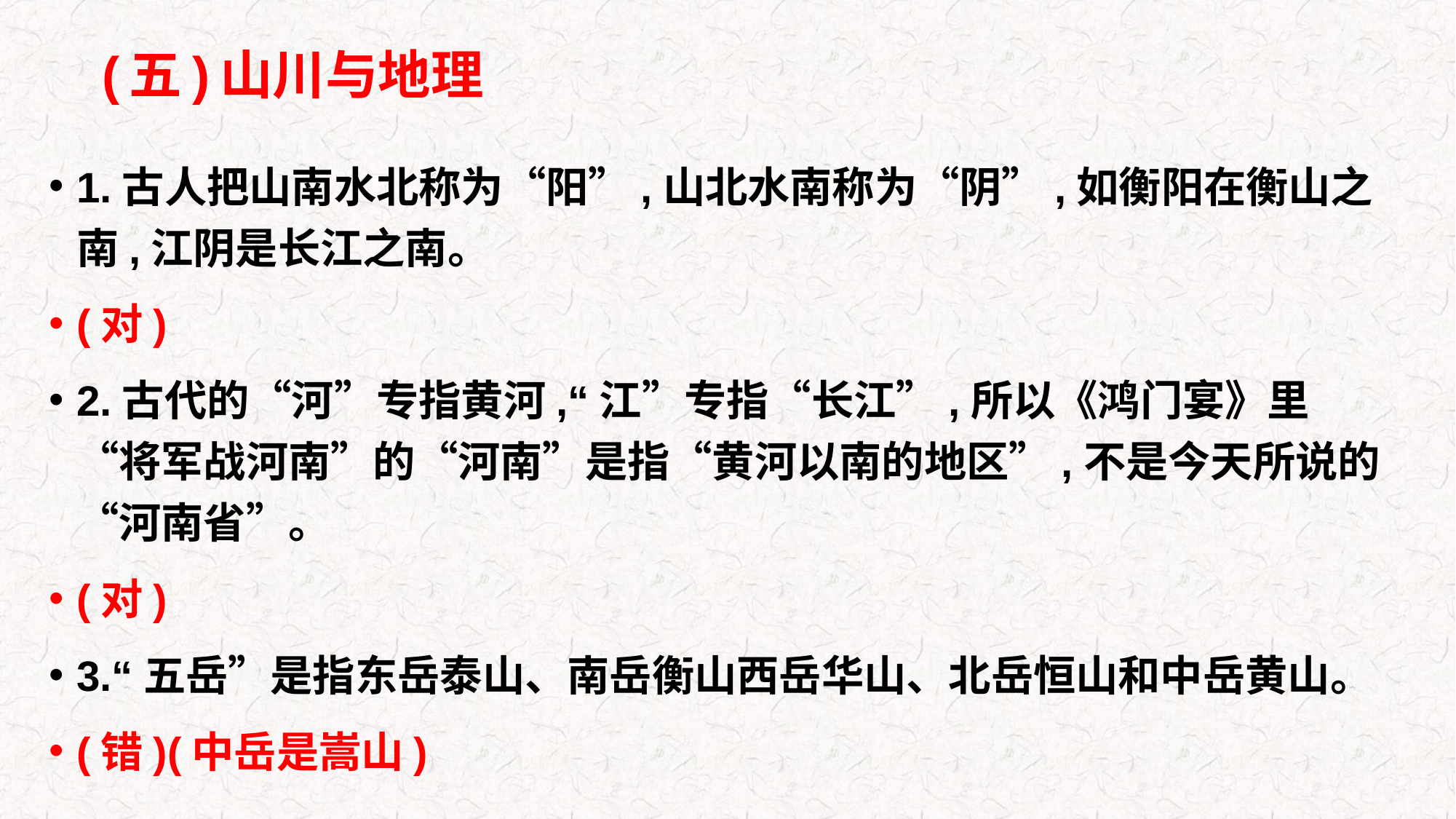

# (五)山川与地理

1.古人把山南水北称为“阳”,山北水南称为“阴”,如衡阳在衡山之南,江阴是长江之南。
(对)
2.古代的“河”专指黄河,“江”专指“长江”,所以《鸿门宴》里“将军战河南”的“河南”是指“黄河以南的地区”,不是今天所说的“河南省”。
(对)
3.“五岳”是指东岳泰山、南岳衡山西岳华山、北岳恒山和中岳黄山。
(错)(中岳是嵩山)